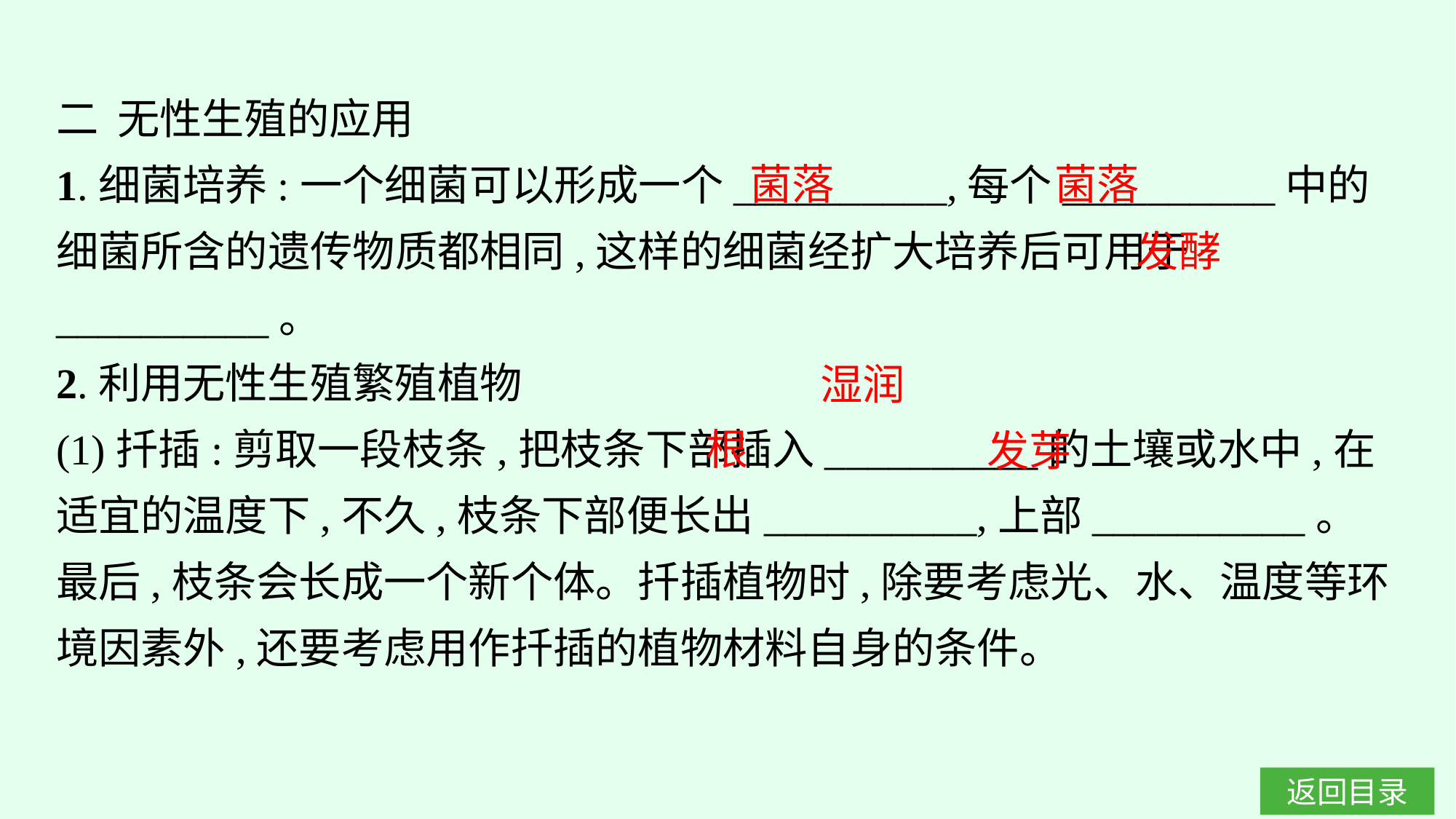

二  无性生殖的应用
1.细菌培养:一个细菌可以形成一个__________,每个__________中的细菌所含的遗传物质都相同,这样的细菌经扩大培养后可用于__________。
2.利用无性生殖繁殖植物
(1)扦插:剪取一段枝条,把枝条下部插入__________的土壤或水中,在适宜的温度下,不久,枝条下部便长出__________,上部__________。最后,枝条会长成一个新个体。扦插植物时,除要考虑光、水、温度等环境因素外,还要考虑用作扦插的植物材料自身的条件。
菌落
菌落
发酵
湿润
根
发芽